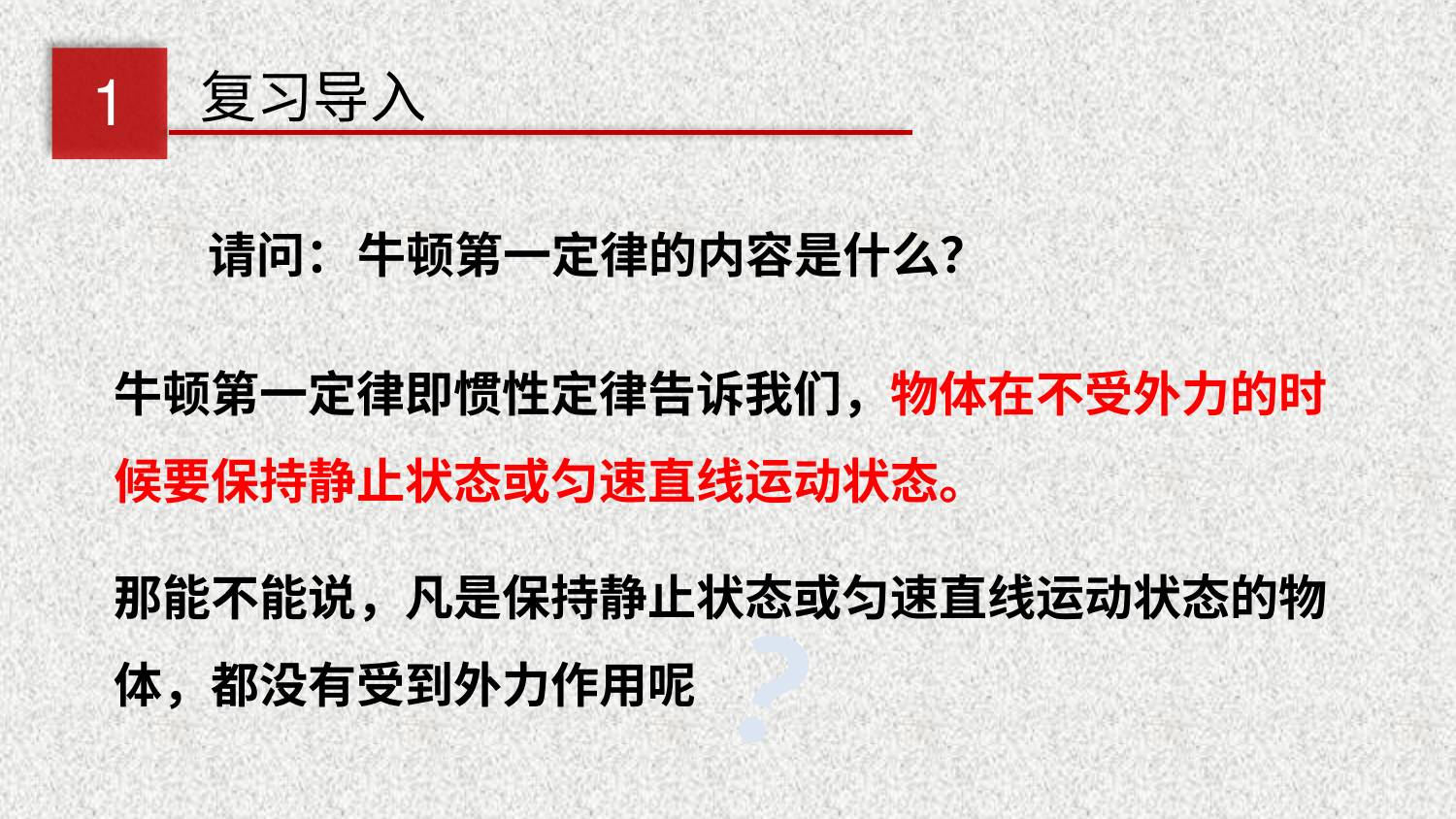

复习导入
1
牛顿第一定律的内容是什么？
请问：
牛顿第一定律即惯性定律告诉我们，物体在不受外力的时候要保持静止状态或匀速直线运动状态。
那能不能说，凡是保持静止状态或匀速直线运动状态的物体，都没有受到外力作用呢
？